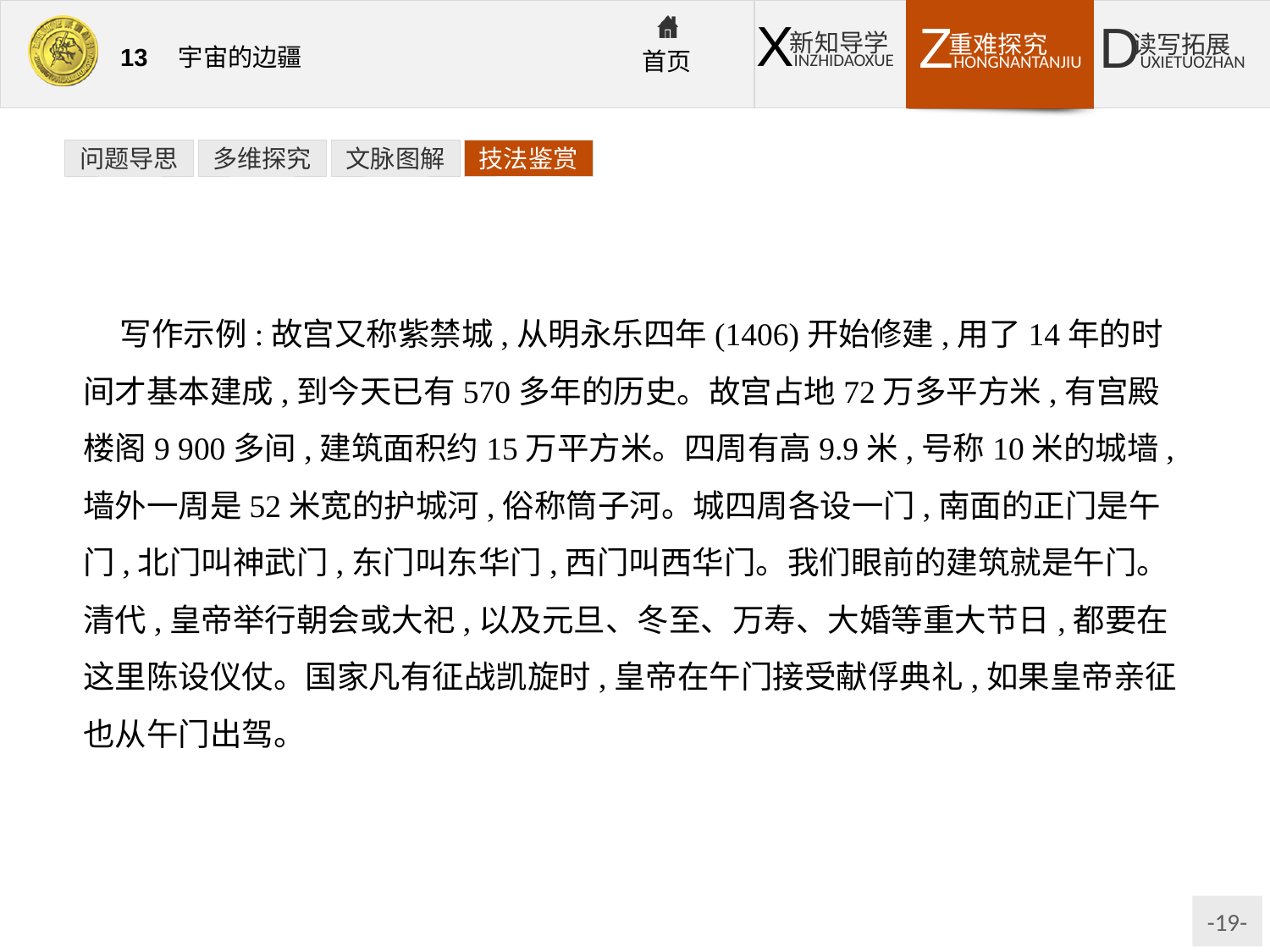

问题导思
多维探究
文脉图解
技法鉴赏
写作示例:故宫又称紫禁城,从明永乐四年(1406)开始修建,用了14年的时间才基本建成,到今天已有570多年的历史。故宫占地72万多平方米,有宫殿楼阁9 900多间,建筑面积约15万平方米。四周有高9.9米,号称10米的城墙,墙外一周是52米宽的护城河,俗称筒子河。城四周各设一门,南面的正门是午门,北门叫神武门,东门叫东华门,西门叫西华门。我们眼前的建筑就是午门。清代,皇帝举行朝会或大祀,以及元旦、冬至、万寿、大婚等重大节日,都要在这里陈设仪仗。国家凡有征战凯旋时,皇帝在午门接受献俘典礼,如果皇帝亲征也从午门出驾。